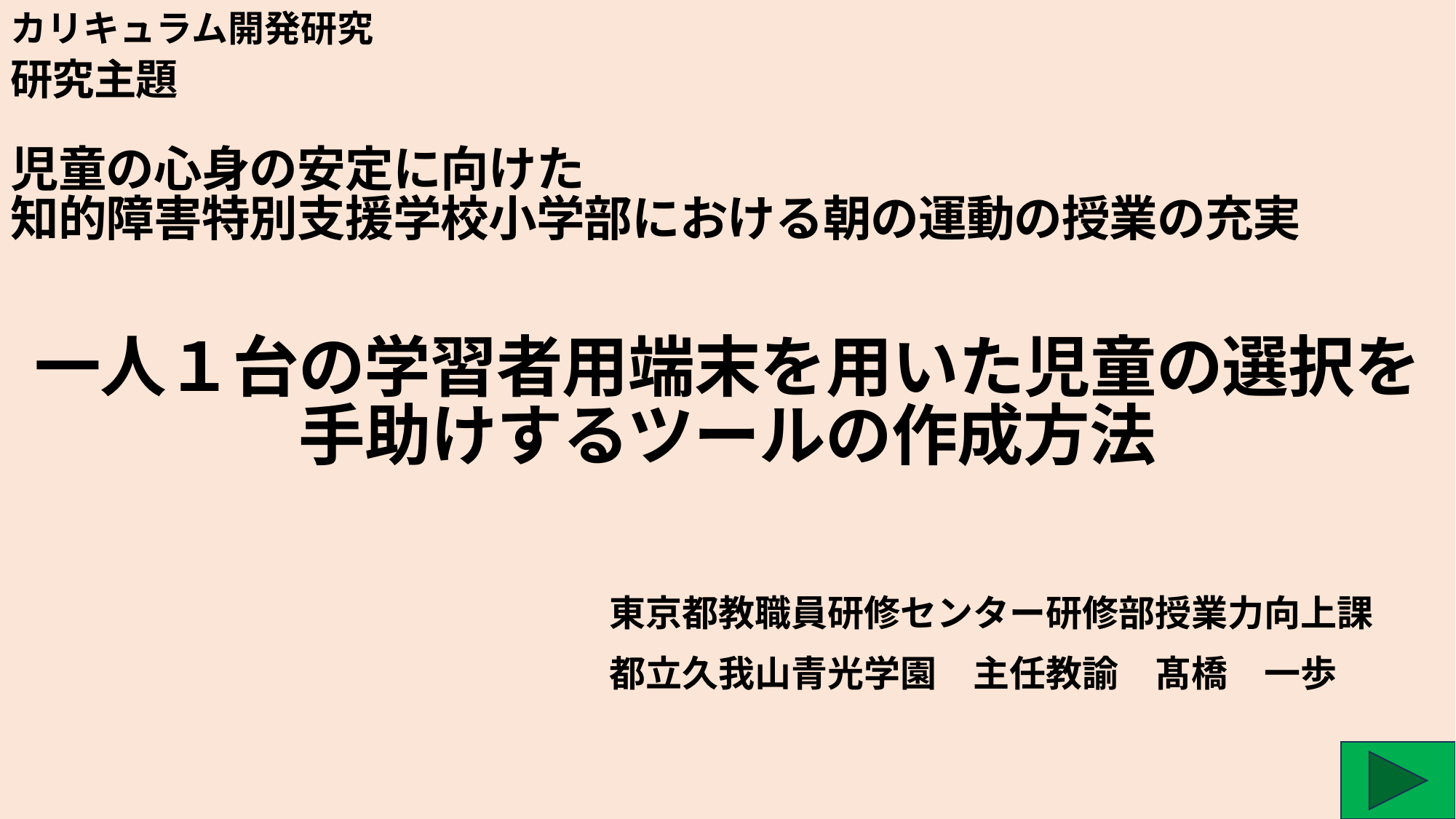

カリキュラム開発研究
研究主題
児童の心身の安定に向けた
知的障害特別支援学校小学部における朝の運動の授業の充実
一人１台の学習者用端末を用いた児童の選択を
手助けするツールの作成方法
東京都教職員研修センター研修部授業力向上課
都立久我山青光学園　主任教諭　髙橋　一歩